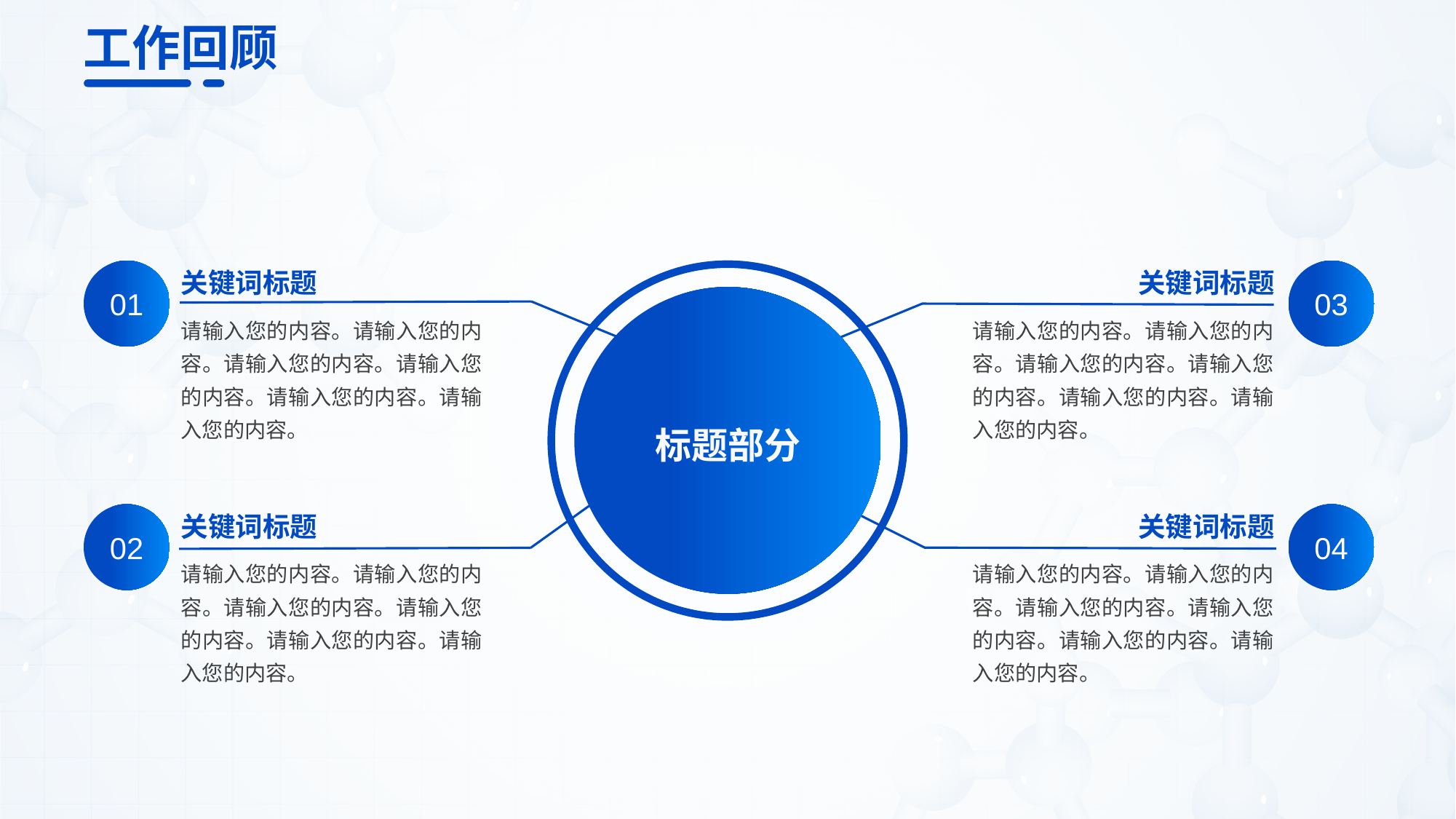

工作回顾
关键词标题
关键词标题
03
01

请输入您的内容。请输入您的内容。请输入您的内容。请输入您的内容。请输入您的内容。请输入您的内容。
请输入您的内容。请输入您的内容。请输入您的内容。请输入您的内容。请输入您的内容。请输入您的内容。
标题部分
关键词标题
关键词标题
04
02
请输入您的内容。请输入您的内容。请输入您的内容。请输入您的内容。请输入您的内容。请输入您的内容。
请输入您的内容。请输入您的内容。请输入您的内容。请输入您的内容。请输入您的内容。请输入您的内容。